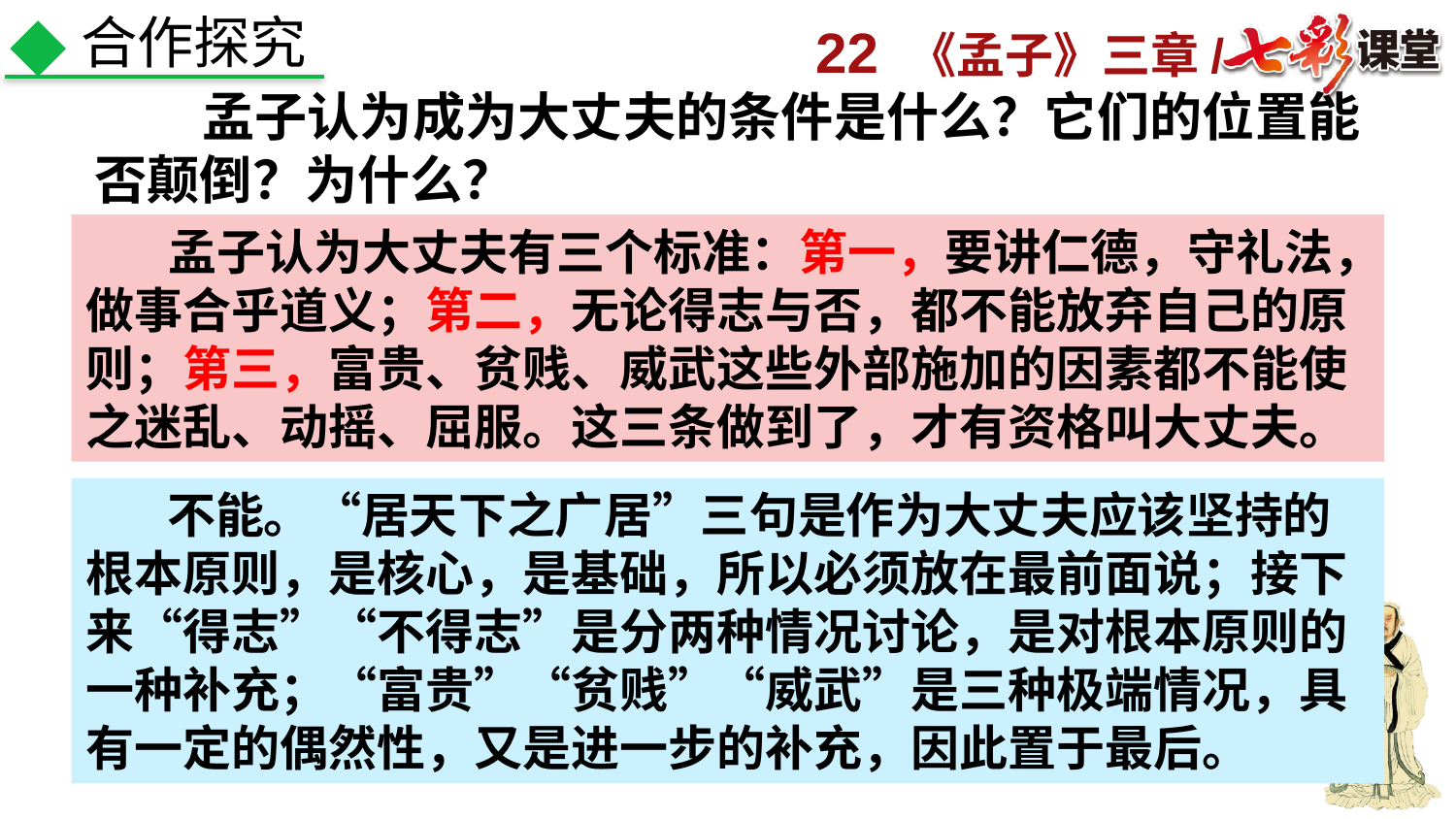

合作探究

        孟子认为成为大丈夫的条件是什么？它们的位置能否颠倒？为什么？
  孟子认为大丈夫有三个标准：第一，要讲仁德，守礼法，做事合乎道义；第二，无论得志与否，都不能放弃自己的原则；第三，富贵、贫贱、威武这些外部施加的因素都不能使之迷乱、动摇、屈服。这三条做到了，才有资格叫大丈夫。
  不能。“居天下之广居”三句是作为大丈夫应该坚持的根本原则，是核心，是基础，所以必须放在最前面说；接下来“得志”“不得志”是分两种情况讨论，是对根本原则的一种补充；“富贵”“贫贱”“威武”是三种极端情况，具有一定的偶然性，又是进一步的补充，因此置于最后。